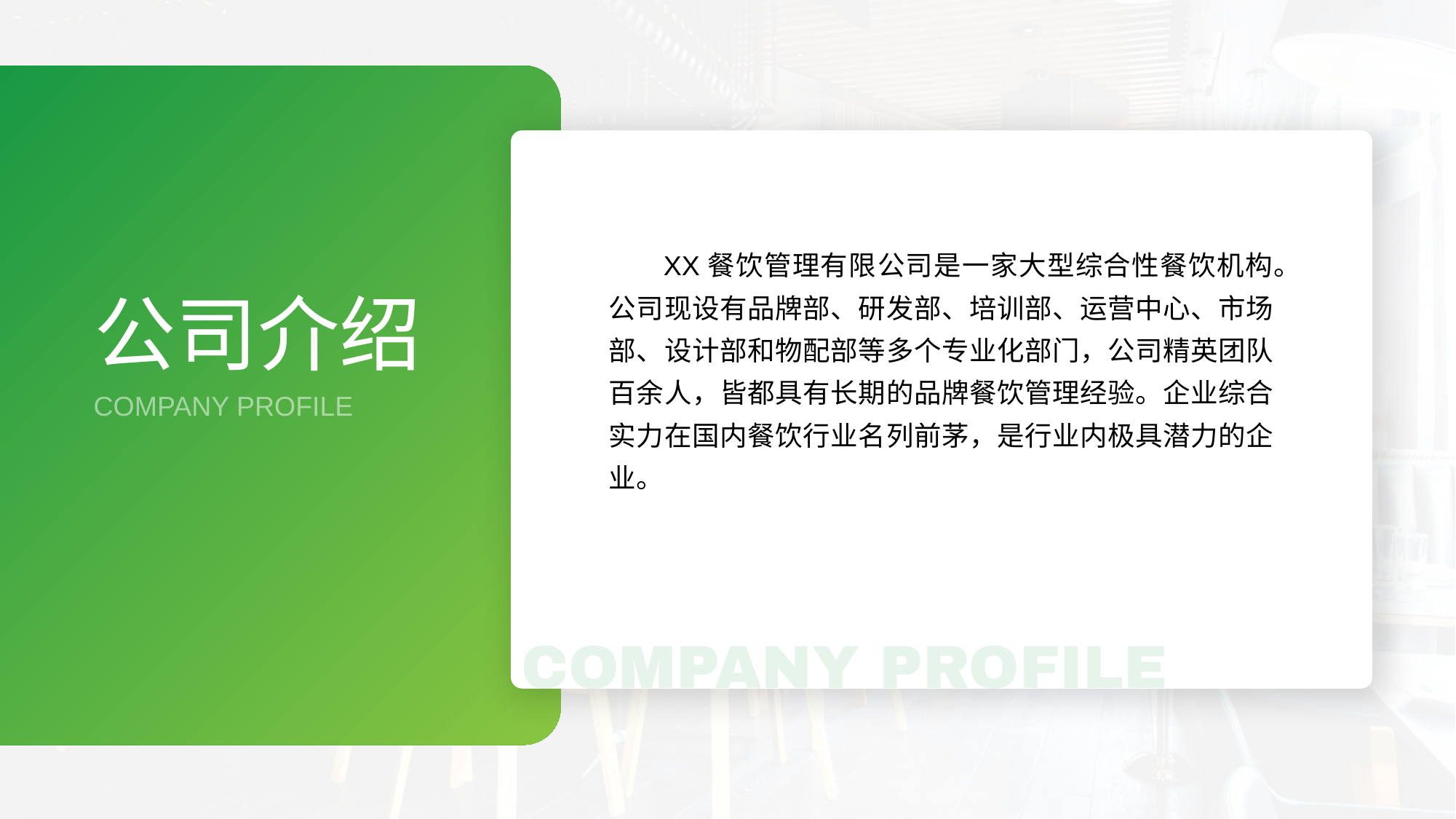

XX餐饮管理有限公司是一家大型综合性餐饮机构。公司现设有品牌部、研发部、培训部、运营中心、市场部、设计部和物配部等多个专业化部门，公司精英团队百余人，皆都具有长期的品牌餐饮管理经验。企业综合实力在国内餐饮行业名列前茅，是行业内极具潜力的企业。
公司介绍
COMPANY PROFILE
COMPANY PROFILE